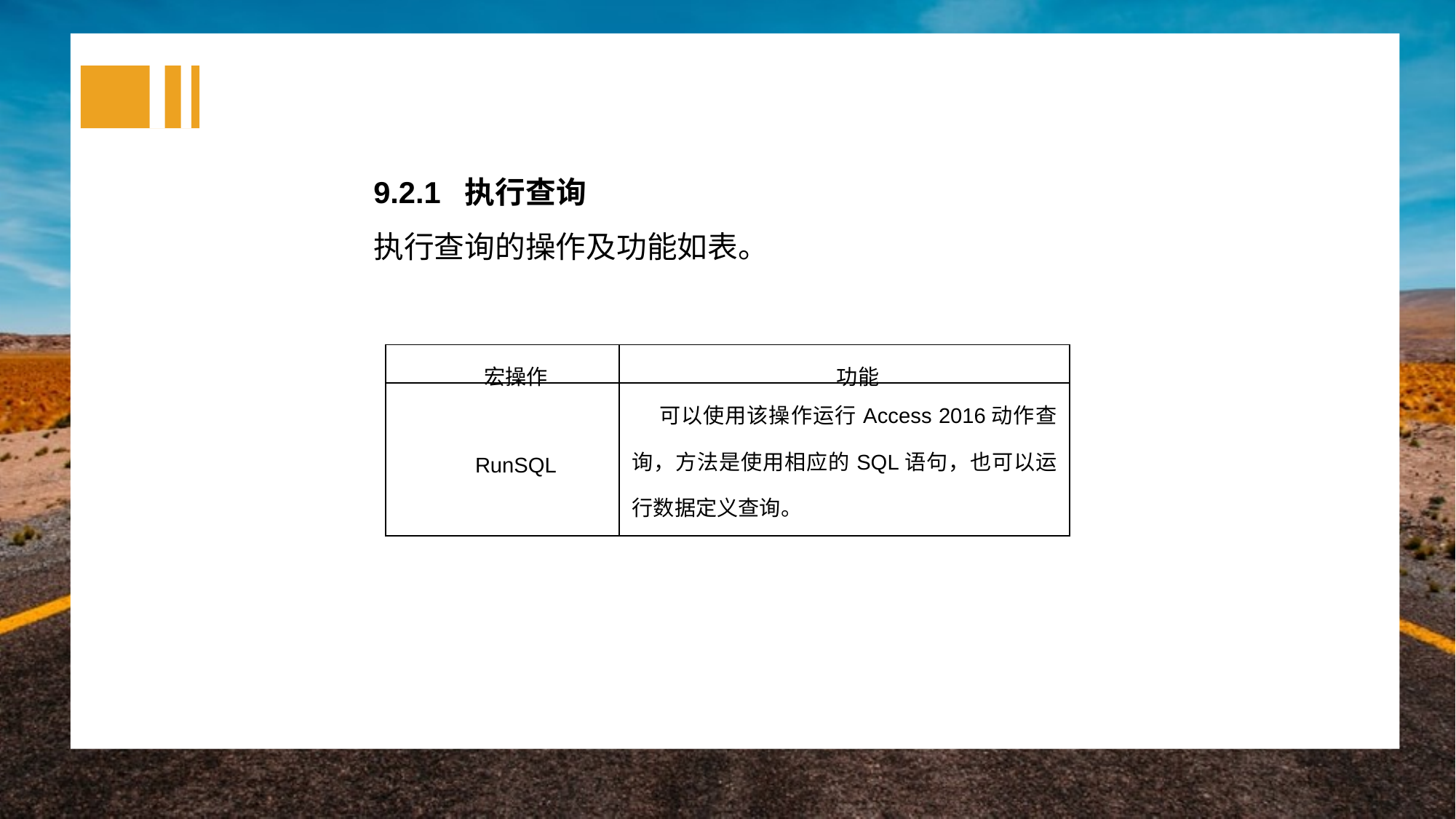

9.2.1  执行查询
执行查询的操作及功能如表。
| 宏操作 | 功能 |
| --- | --- |
| RunSQL | 可以使用该操作运行Access 2016动作查询，方法是使用相应的SQL语句，也可以运行数据定义查询。 |